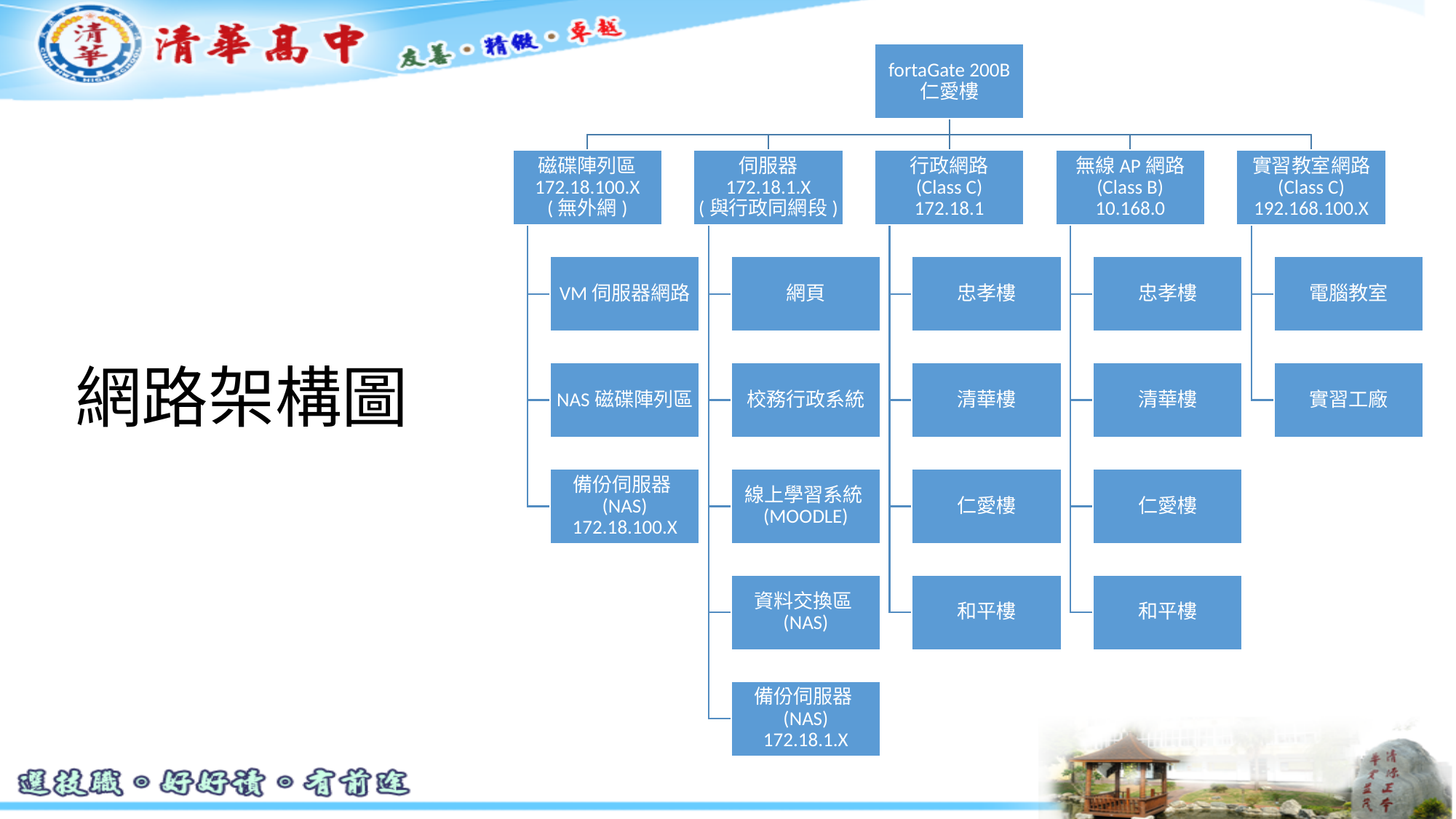

fortaGate 200B
仁愛樓
磁碟陣列區
172.18.100.X
(無外網)
VM伺服器網路
NAS磁碟陣列區
備份伺服器(NAS)
172.18.100.X
伺服器
172.18.1.X
(與行政同網段)
網頁
校務行政系統
線上學習系統(MOODLE)
資料交換區(NAS)
備份伺服器(NAS)
172.18.1.X
行政網路
(Class C)
172.18.1
忠孝樓
清華樓
仁愛樓
和平樓
無線AP網路
(Class B)
10.168.0
忠孝樓
清華樓
仁愛樓
和平樓
實習教室網路
(Class C)
192.168.100.X
電腦教室
實習工廠
# 網路架構圖